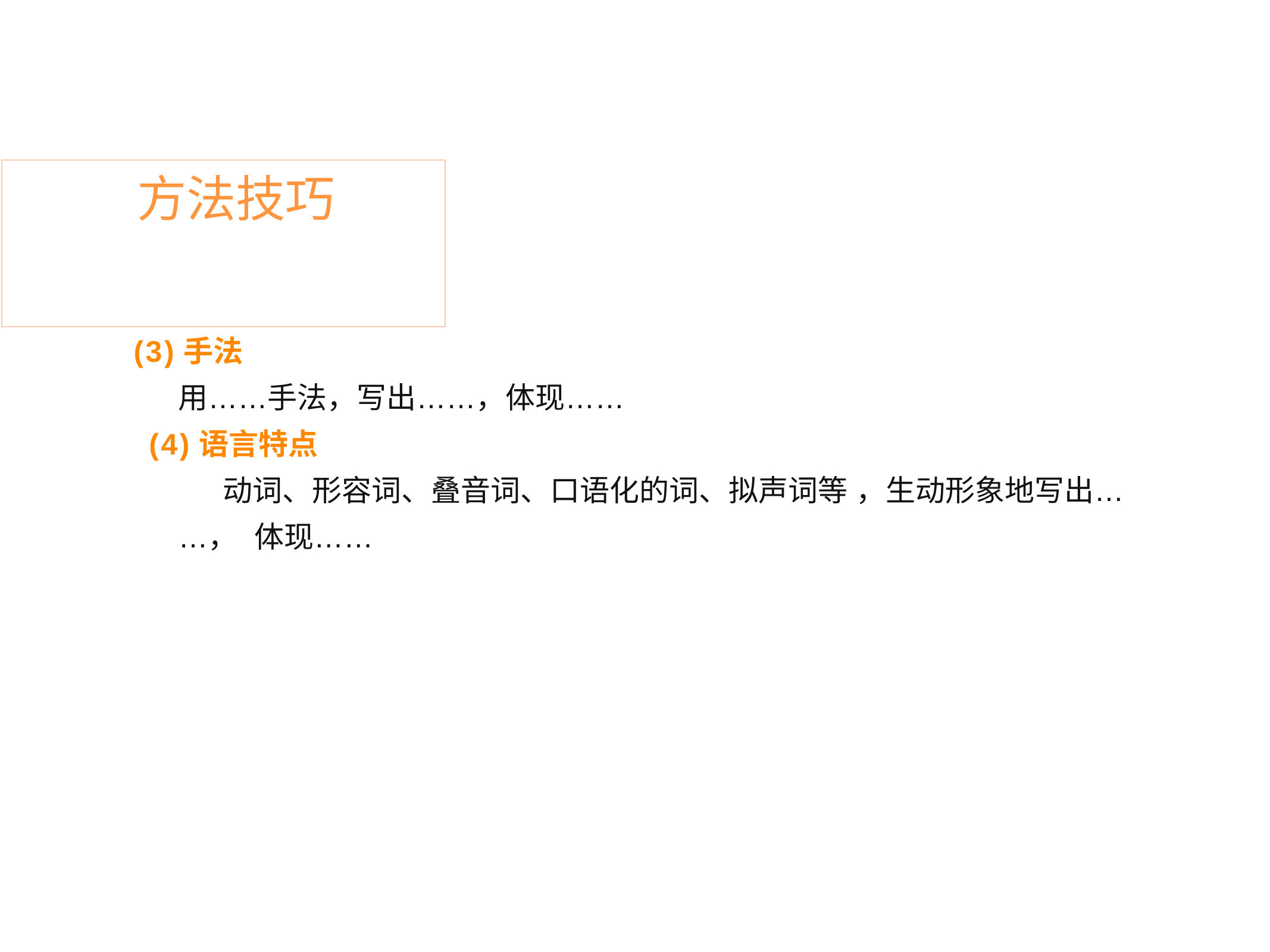

# 方法技巧
(3)手法
用……手法，写出……，体现……  (4)语言特点
动词、形容词、叠音词、口语化的词、拟声词等 ，生动形象地写出……，  体现……